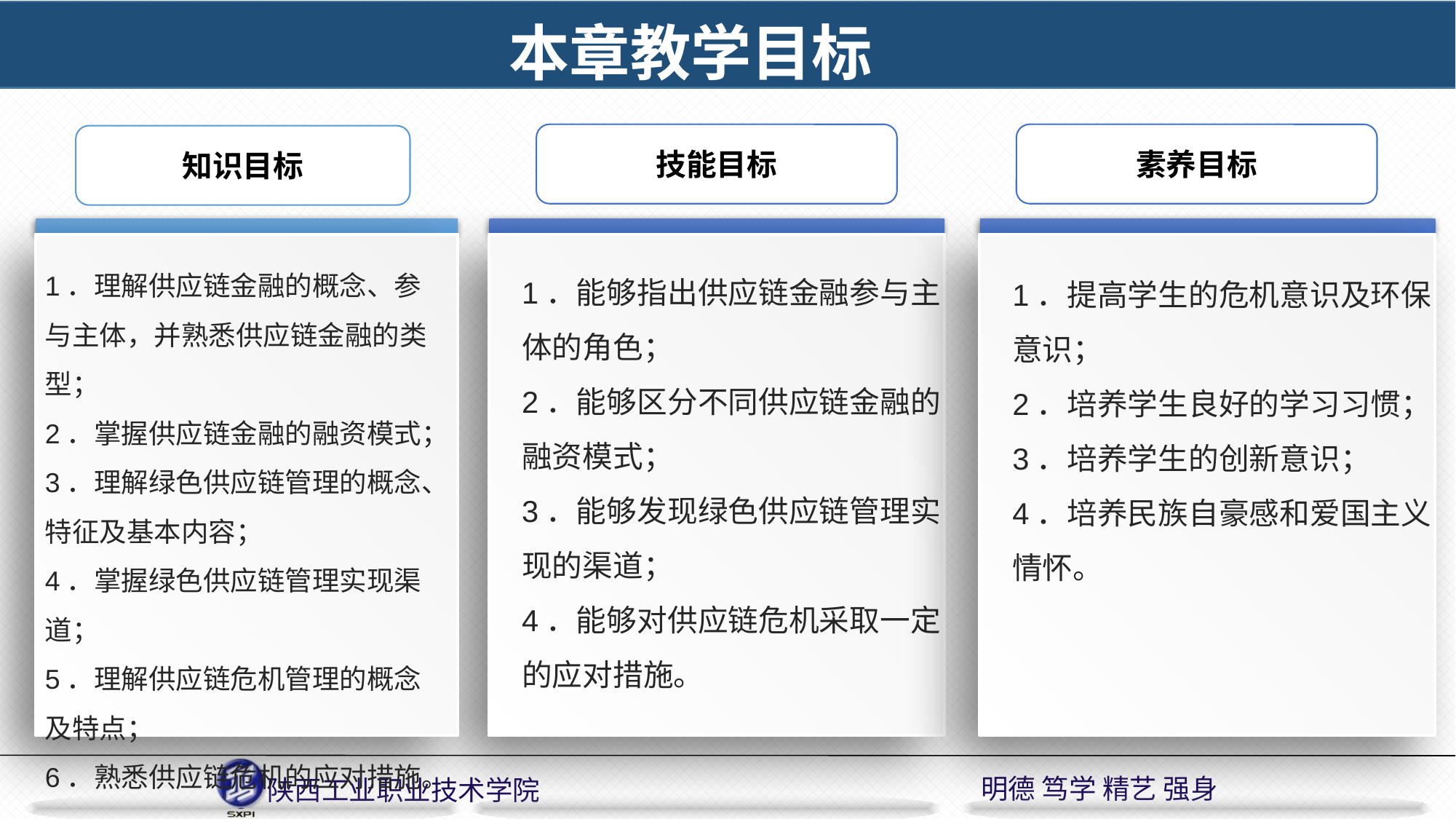

本章教学目标
技能目标

1．能够指出供应链金融参与主体的角色；
2．能够区分不同供应链金融的融资模式；
3．能够发现绿色供应链管理实现的渠道；
4．能够对供应链危机采取一定的应对措施。

素养目标

1．提高学生的危机意识及环保意识；
2．培养学生良好的学习习惯；
3．培养学生的创新意识；
4．培养民族自豪感和爱国主义情怀。

知识目标

1．理解供应链金融的概念、参与主体，并熟悉供应链金融的类型；
2．掌握供应链金融的融资模式；
3．理解绿色供应链管理的概念、特征及基本内容；
4．掌握绿色供应链管理实现渠道；
5．理解供应链危机管理的概念及特点；
6．熟悉供应链危机的应对措施。